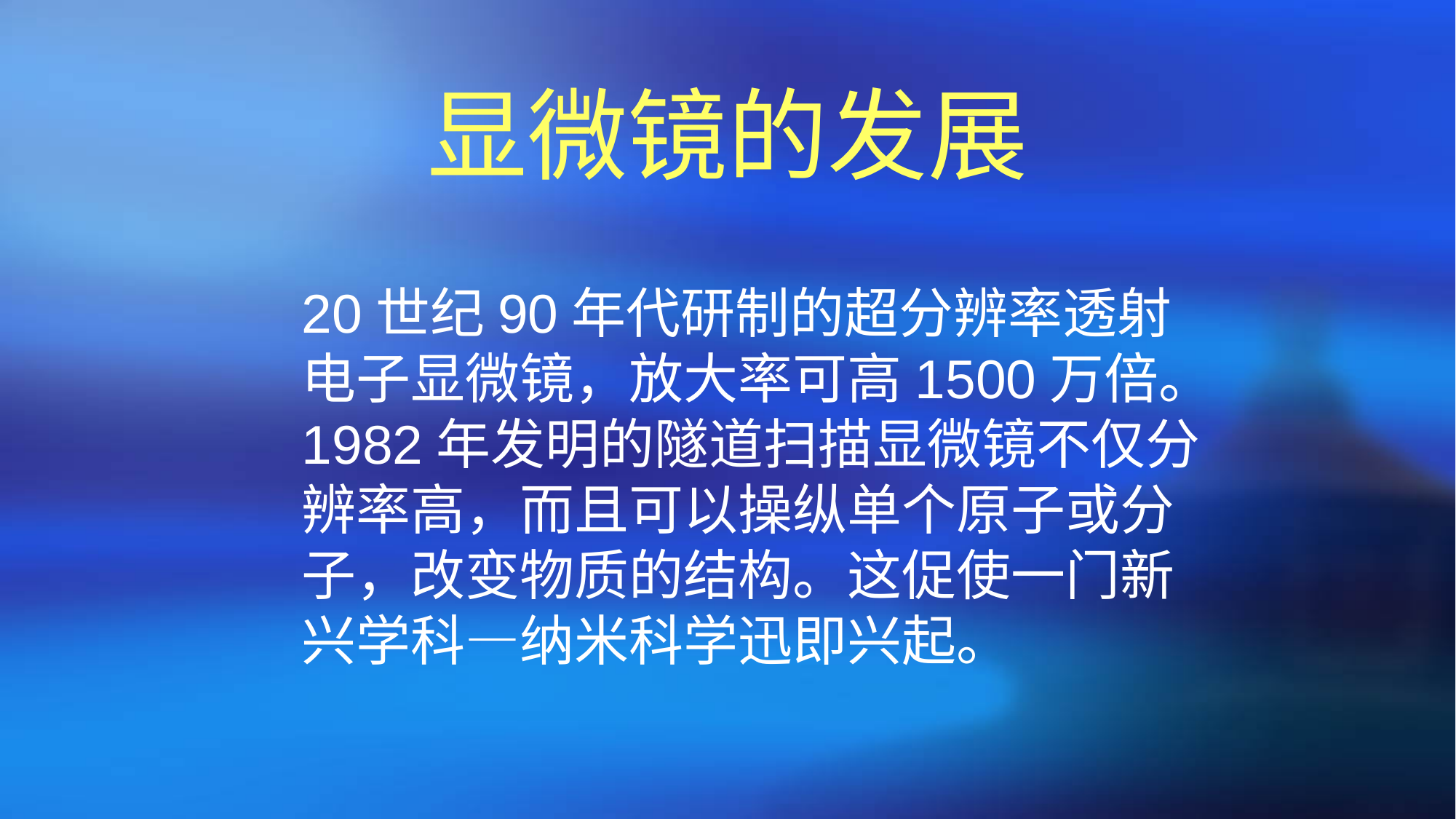

显微镜的发展
20世纪90年代研制的超分辨率透射电子显微镜，放大率可高1500万倍。
1982年发明的隧道扫描显微镜不仅分辨率高，而且可以操纵单个原子或分子，改变物质的结构。这促使一门新兴学科—纳米科学迅即兴起。